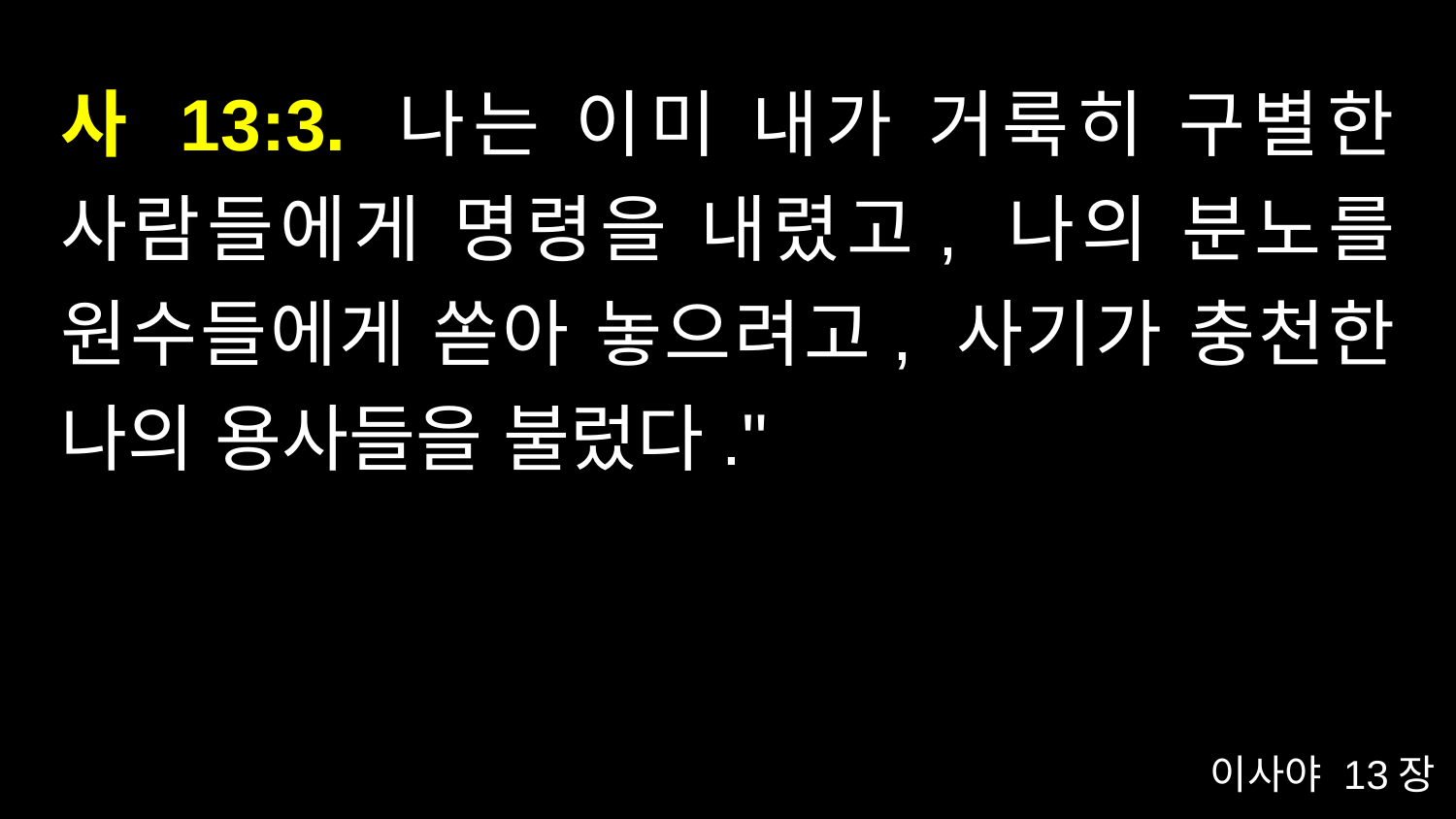

# 사 13:3. 나는 이미 내가 거룩히 구별한 사람들에게 명령을 내렸고, 나의 분노를 원수들에게 쏟아 놓으려고, 사기가 충천한 나의 용사들을 불렀다."
이사야 13장